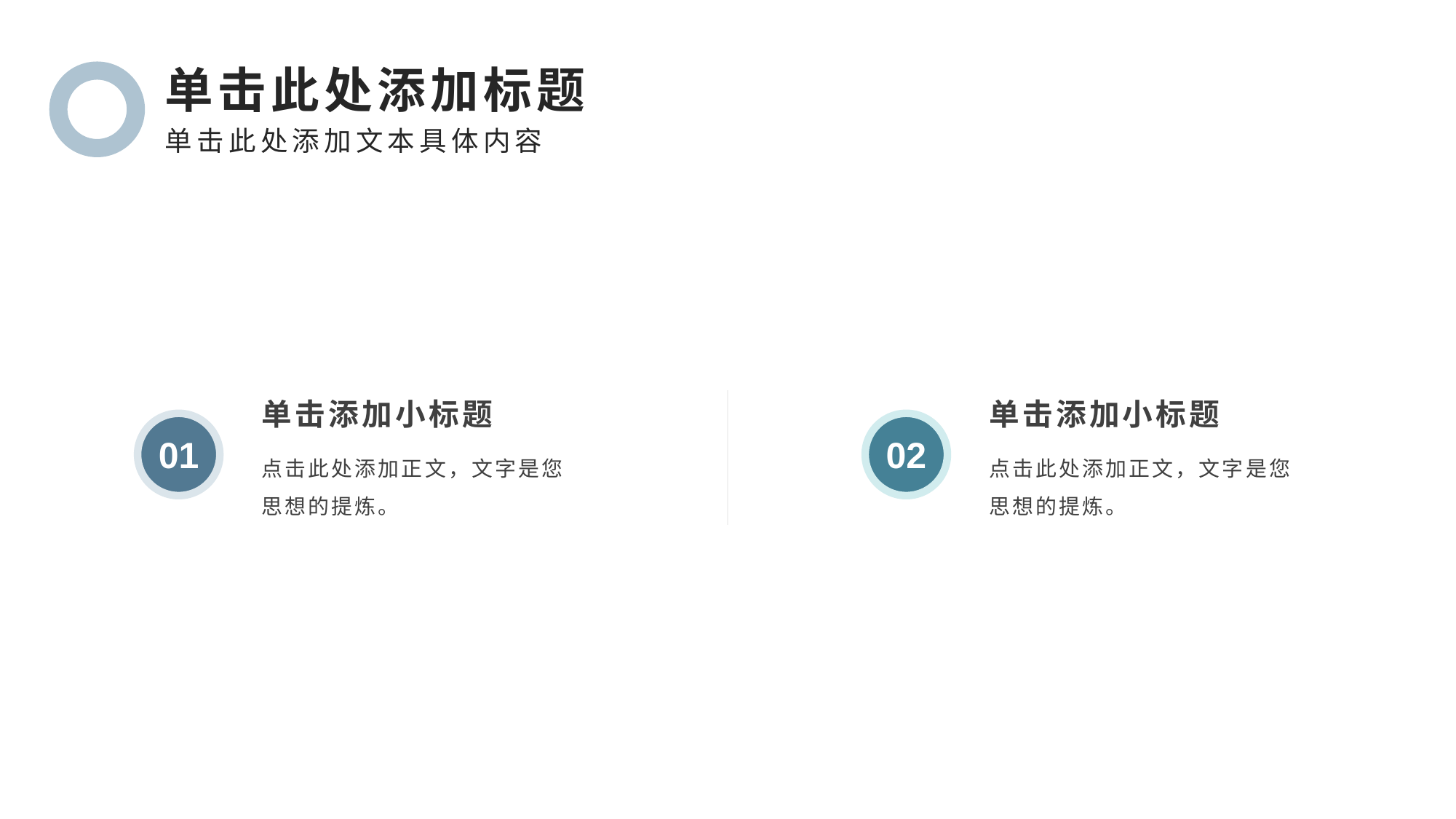

单击此处添加标题

单击此处添加文本具体内容

单击添加小标题
单击添加小标题

01
02
点击此处添加正文，文字是您思想的提炼。
点击此处添加正文，文字是您思想的提炼。